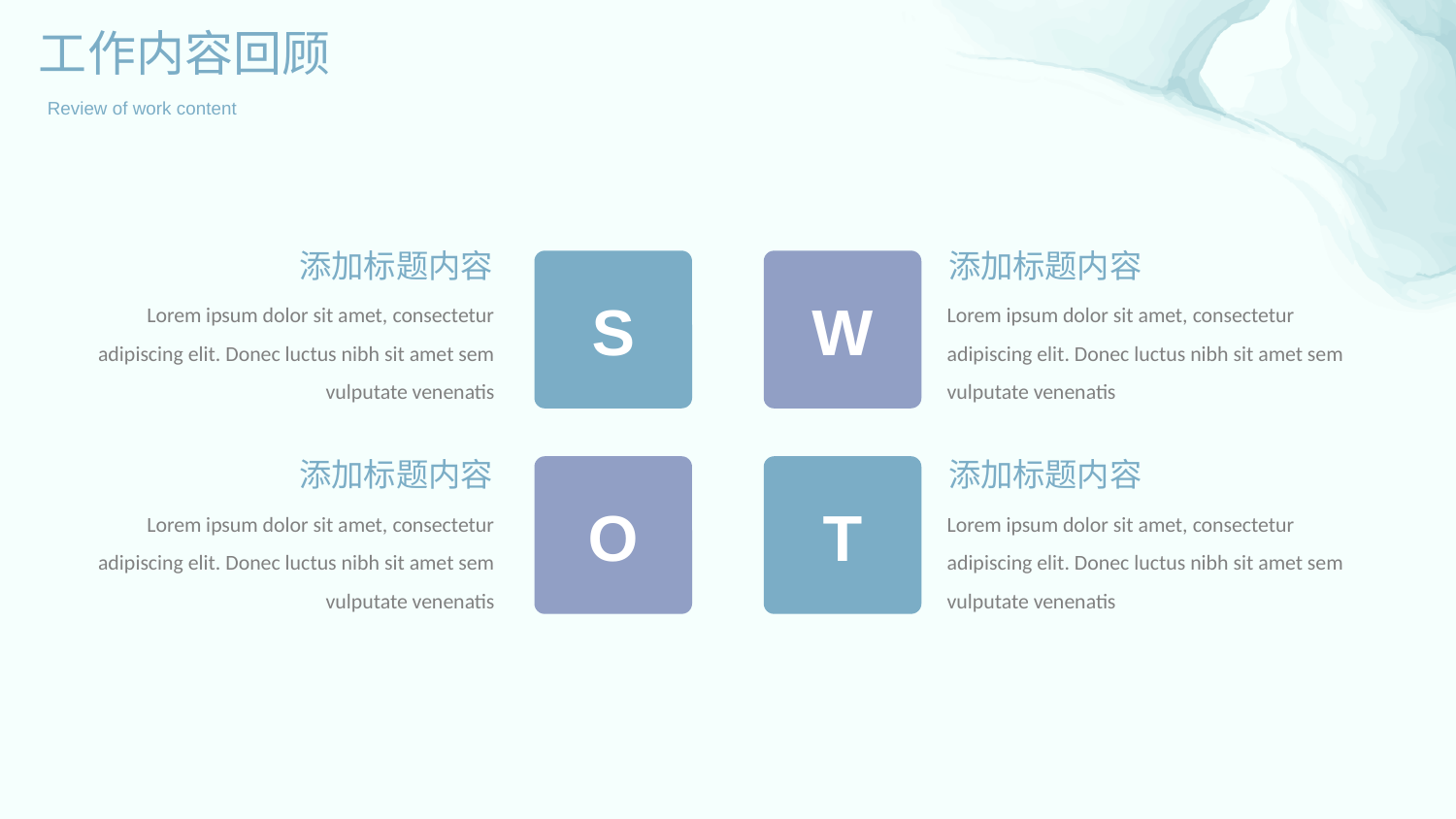

工作内容回顾
Review of work content
添加标题内容
添加标题内容
S
W
Lorem ipsum dolor sit amet, consectetur adipiscing elit. Donec luctus nibh sit amet sem vulputate venenatis
Lorem ipsum dolor sit amet, consectetur adipiscing elit. Donec luctus nibh sit amet sem vulputate venenatis
添加标题内容
添加标题内容
O
T
Lorem ipsum dolor sit amet, consectetur adipiscing elit. Donec luctus nibh sit amet sem vulputate venenatis
Lorem ipsum dolor sit amet, consectetur adipiscing elit. Donec luctus nibh sit amet sem vulputate venenatis